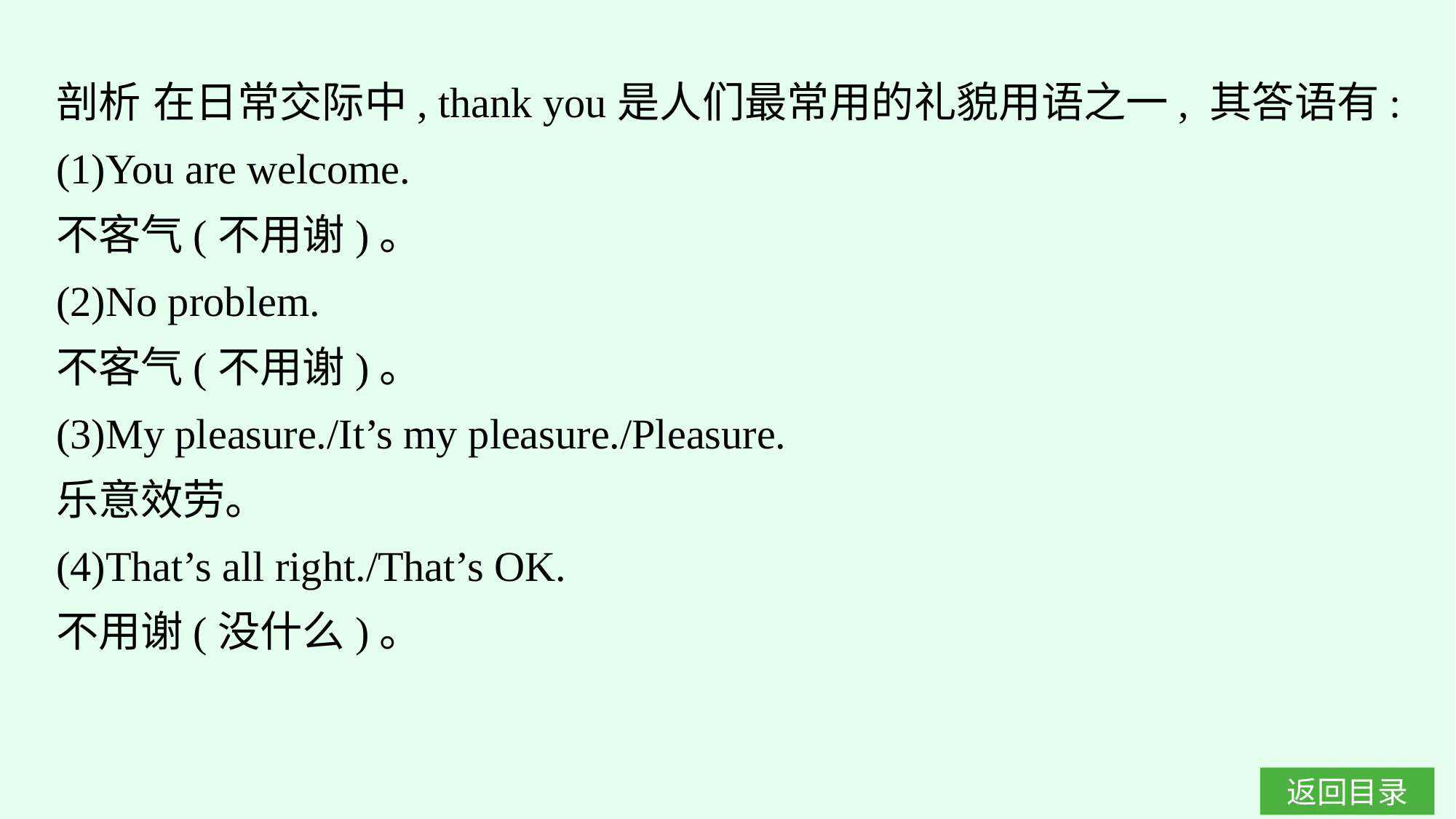

剖析 在日常交际中, thank you是人们最常用的礼貌用语之一, 其答语有:
(1)You are welcome.
不客气(不用谢)。
(2)No problem.
不客气(不用谢)。
(3)My pleasure./It’s my pleasure./Pleasure.
乐意效劳。
(4)That’s all right./That’s OK.
不用谢(没什么)。